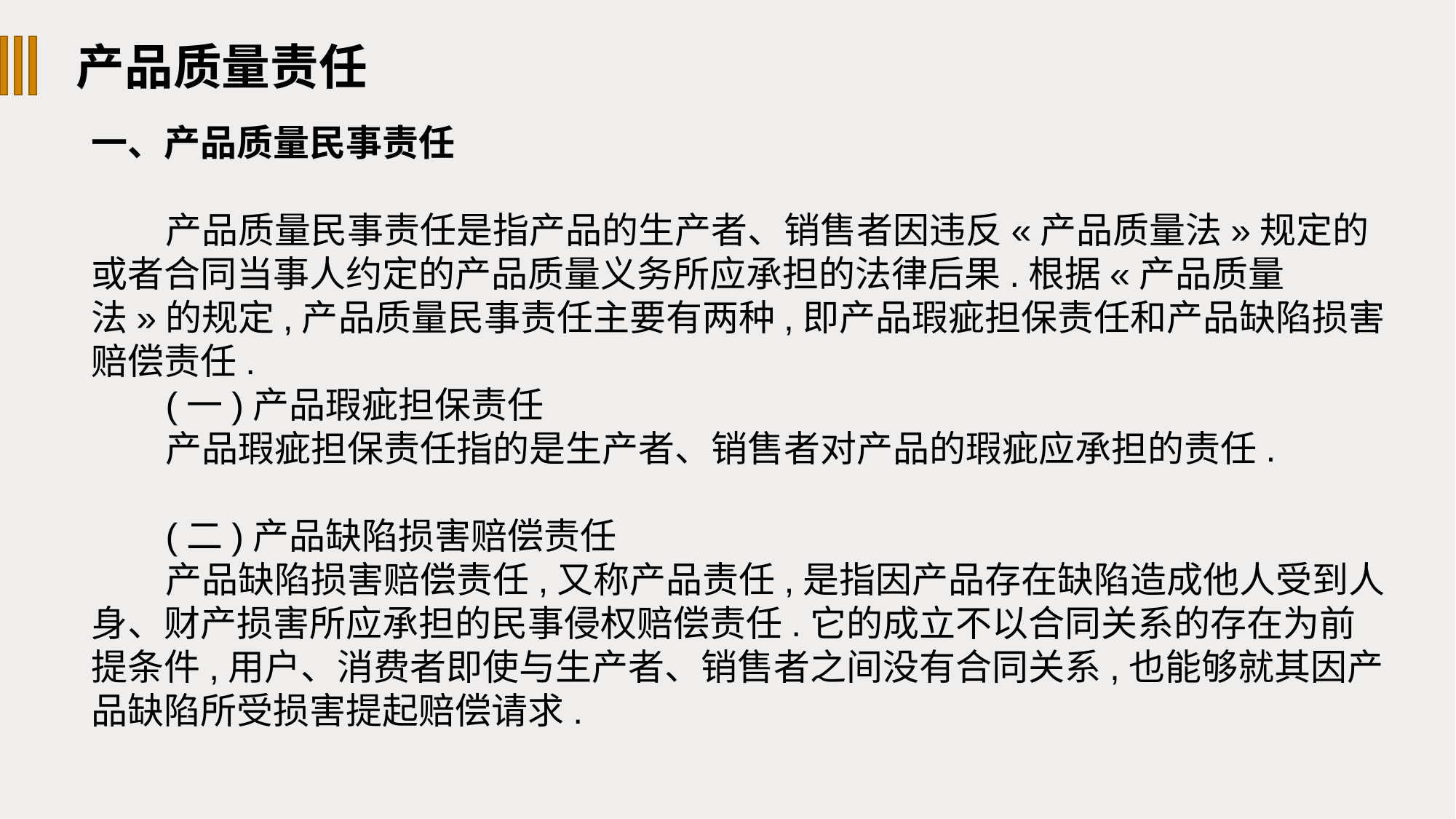

产品质量责任

一、产品质量民事责任

产品质量民事责任是指产品的生产者、销售者因违反«产品质量法»规定的或者合同当事人约定的产品质量义务所应承担的法律后果.根据«产品质量法»的规定,产品质量民事责任主要有两种,即产品瑕疵担保责任和产品缺陷损害赔偿责任.
(一)产品瑕疵担保责任
产品瑕疵担保责任指的是生产者、销售者对产品的瑕疵应承担的责任.

(二)产品缺陷损害赔偿责任
产品缺陷损害赔偿责任,又称产品责任,是指因产品存在缺陷造成他人受到人身、财产损害所应承担的民事侵权赔偿责任.它的成立不以合同关系的存在为前提条件,用户、消费者即使与生产者、销售者之间没有合同关系,也能够就其因产品缺陷所受损害提起赔偿请求.